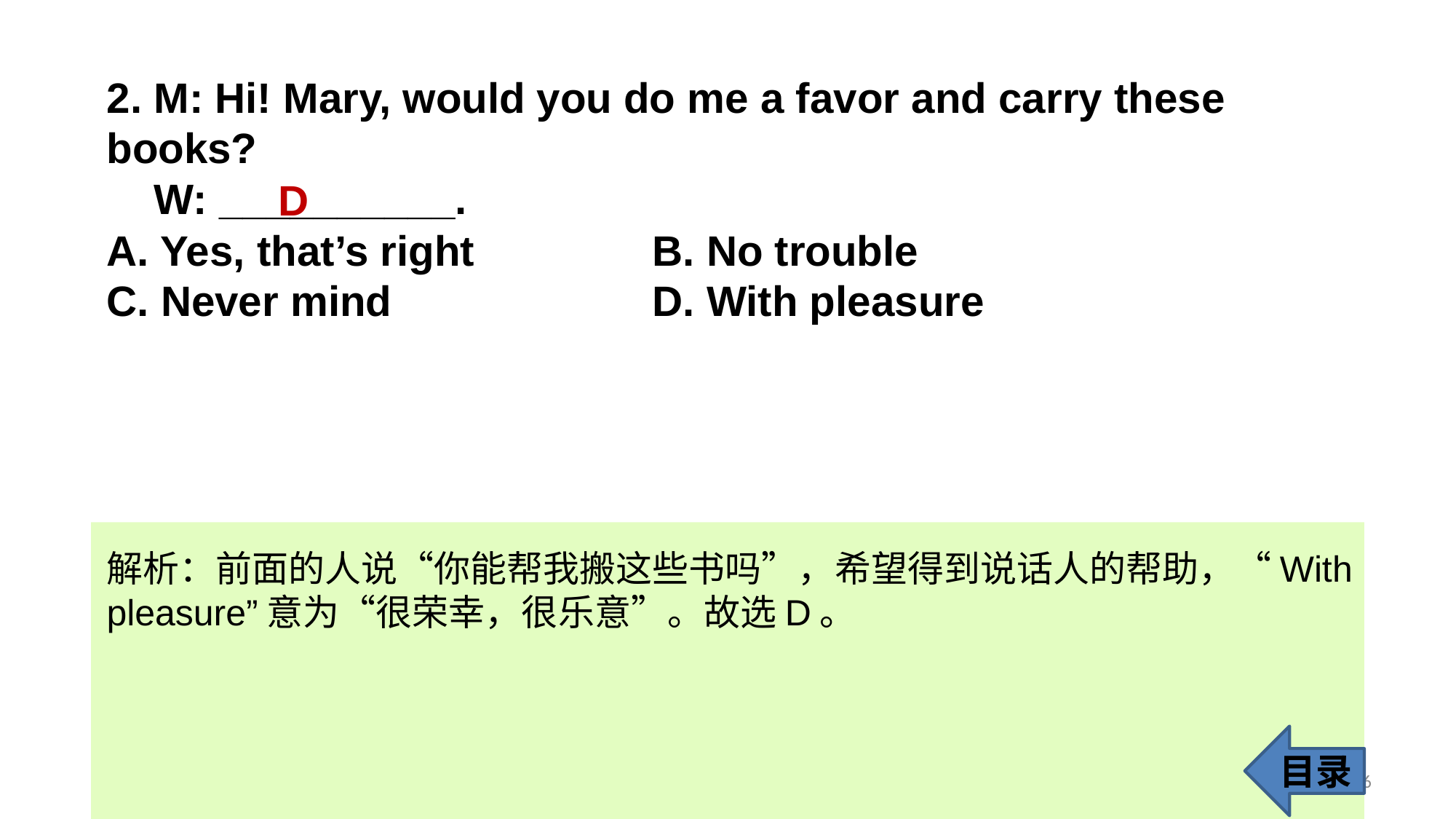

2. M: Hi! Mary, would you do me a favor and carry these 	books?
    W: __________.
A. Yes, that’s right 		B. No trouble
C. Never mind 			D. With pleasure
D

解析：前面的人说“你能帮我搬这些书吗”，希望得到说话人的帮助，“With
pleasure”意为“很荣幸，很乐意”。故选D。
目录
6